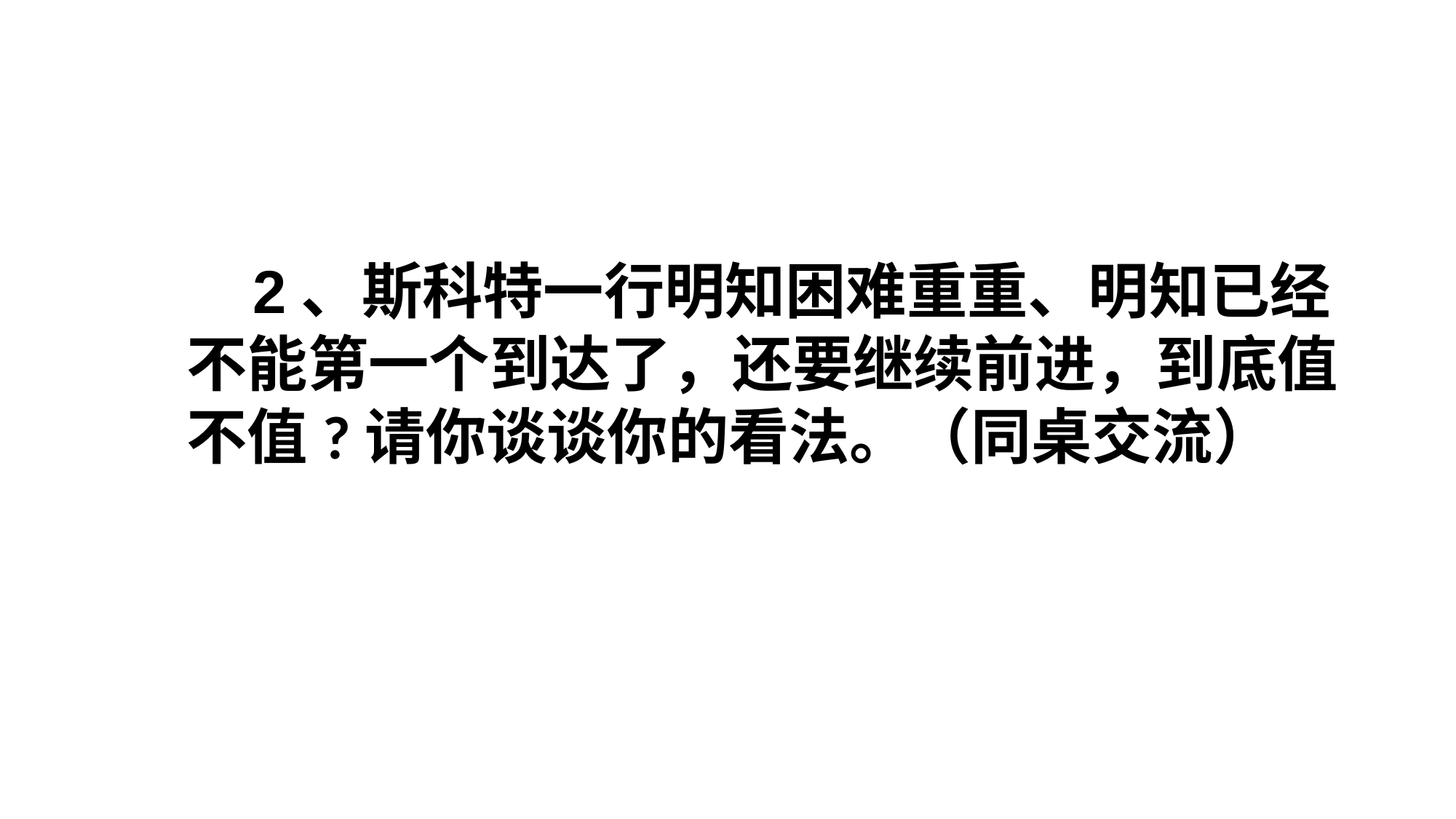

2、斯科特一行明知困难重重、明知已经不能第一个到达了，还要继续前进，到底值不值?请你谈谈你的看法。（同桌交流）